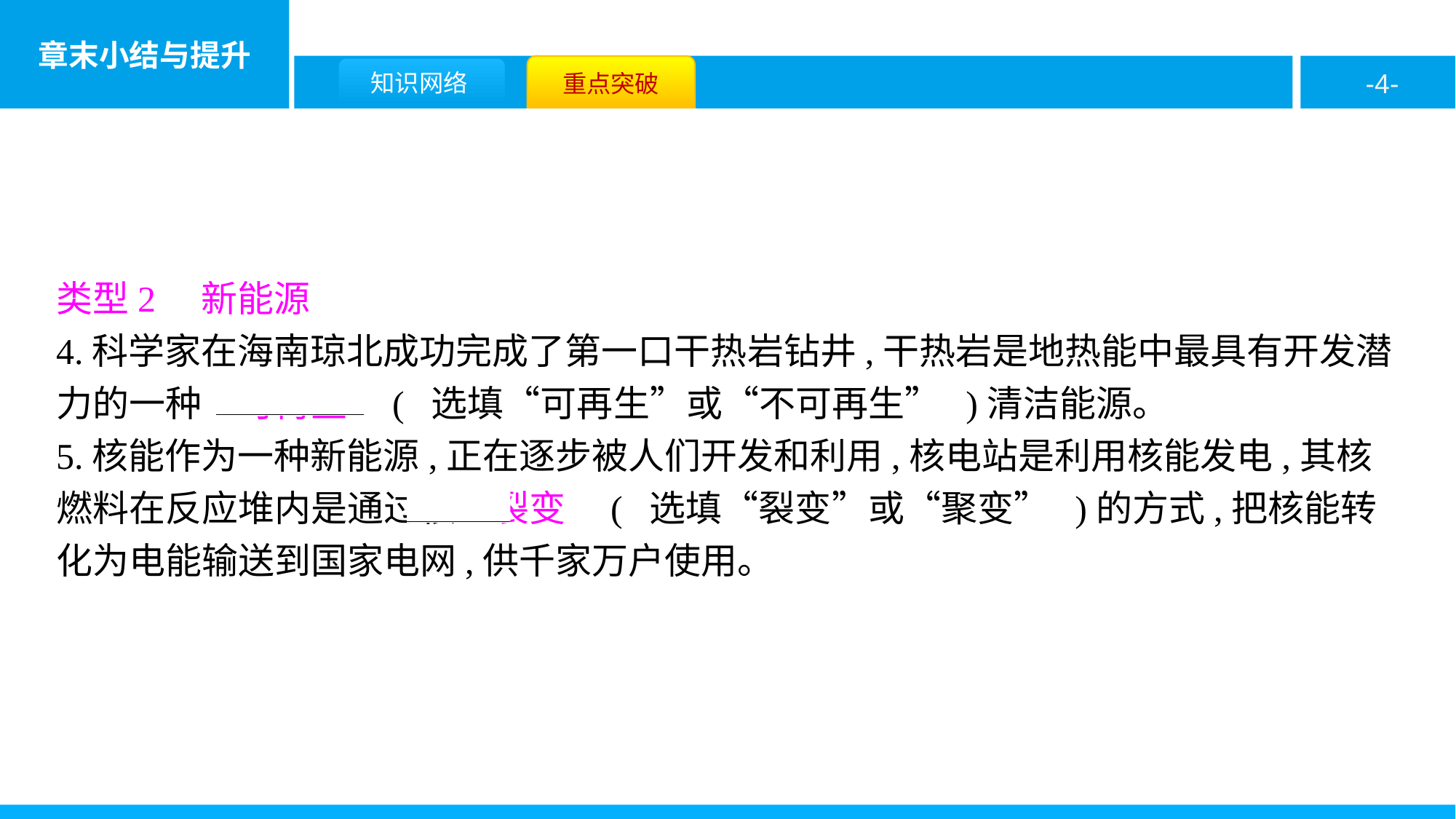

类型2　新能源
4.科学家在海南琼北成功完成了第一口干热岩钻井,干热岩是地热能中最具有开发潜力的一种　可再生　(  选填“可再生”或“不可再生”  )清洁能源。
5.核能作为一种新能源,正在逐步被人们开发和利用,核电站是利用核能发电,其核燃料在反应堆内是通过核　裂变　(  选填“裂变”或“聚变”  )的方式,把核能转化为电能输送到国家电网,供千家万户使用。